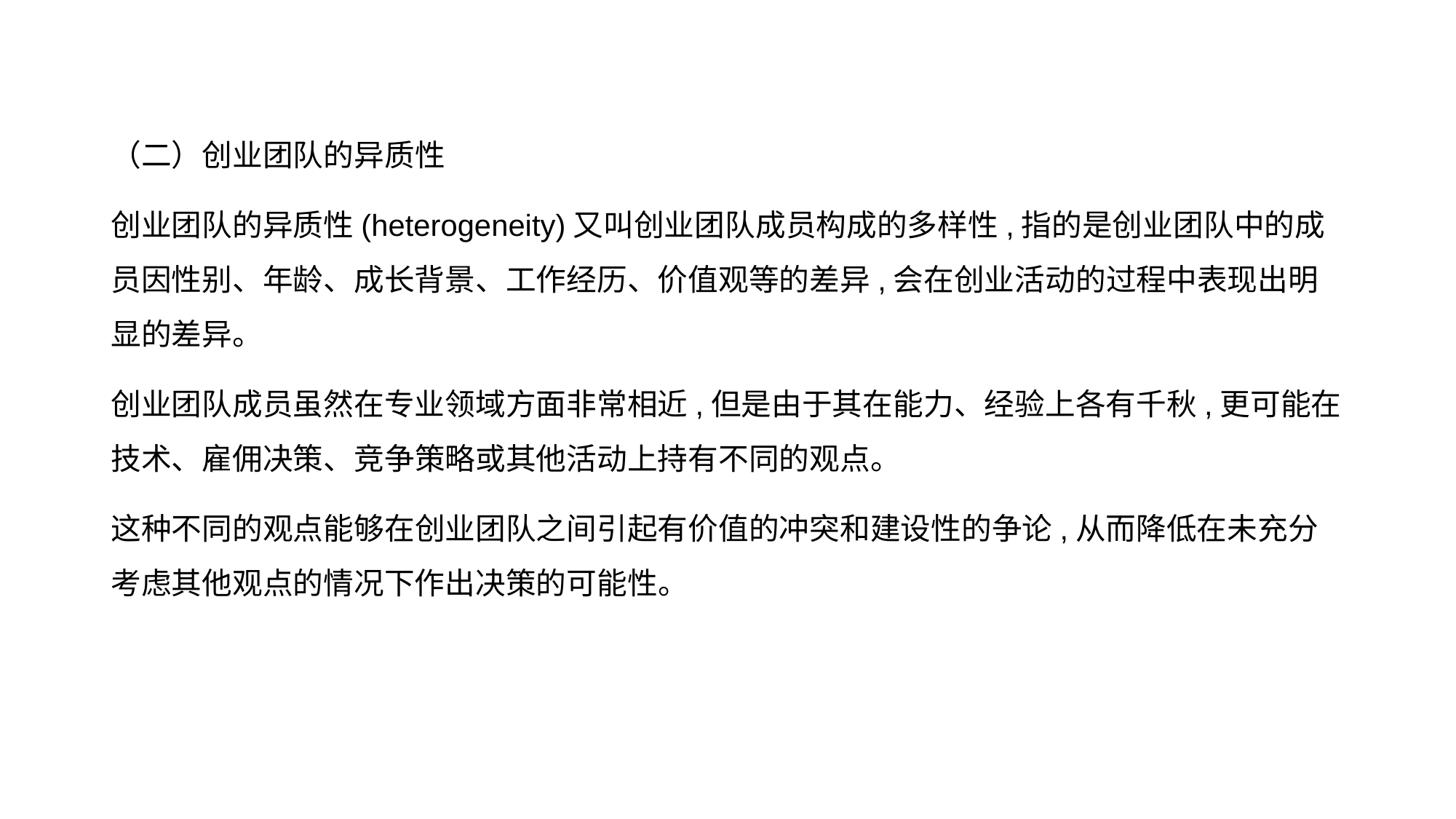

（二）创业团队的异质性
创业团队的异质性(heterogeneity)又叫创业团队成员构成的多样性,指的是创业团队中的成员因性别、年龄、成长背景、工作经历、价值观等的差异,会在创业活动的过程中表现出明显的差异。
创业团队成员虽然在专业领域方面非常相近,但是由于其在能力、经验上各有千秋,更可能在技术、雇佣决策、竞争策略或其他活动上持有不同的观点。
这种不同的观点能够在创业团队之间引起有价值的冲突和建设性的争论,从而降低在未充分考虑其他观点的情况下作出决策的可能性。